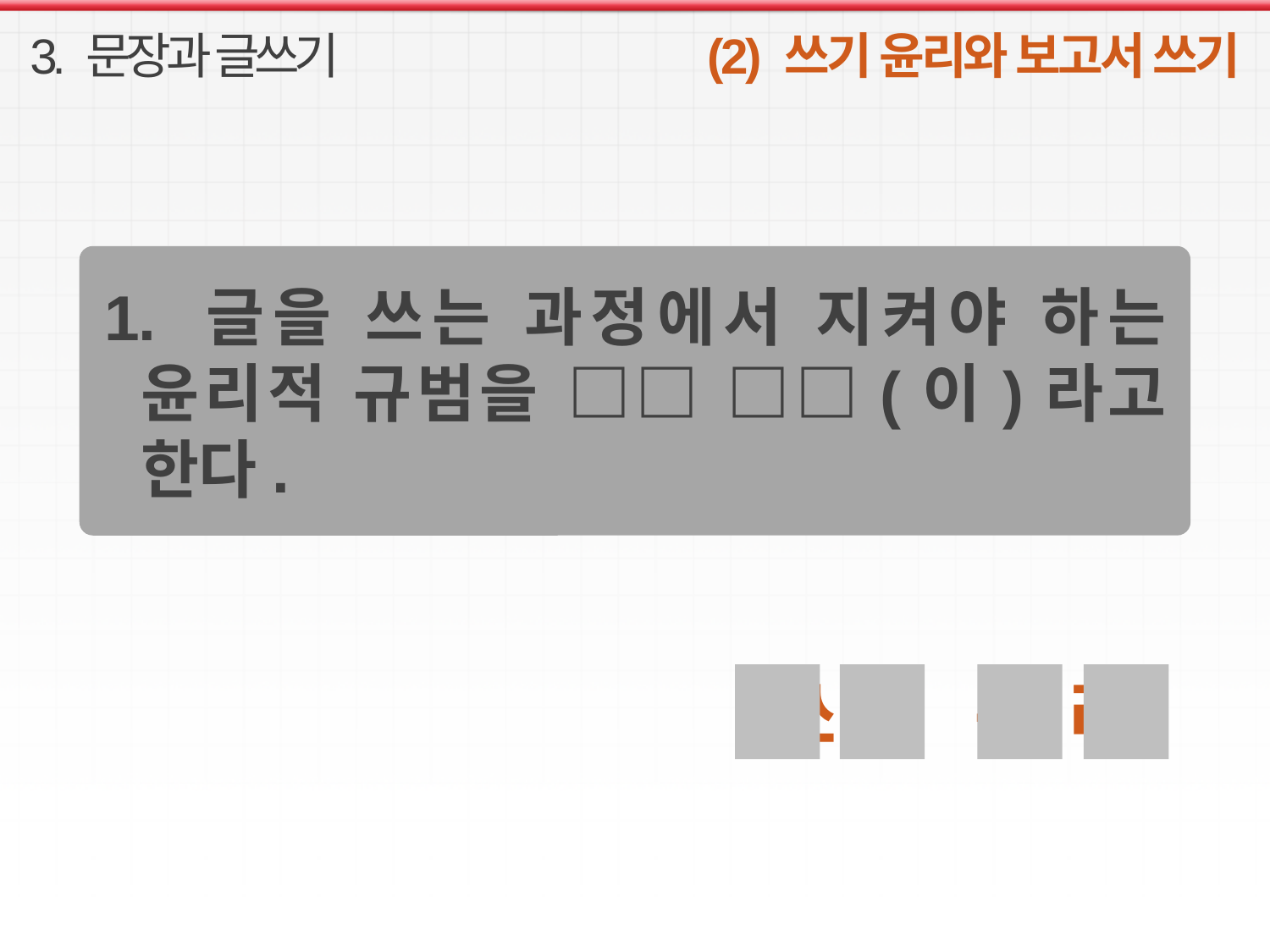

3. 문장과 글쓰기
(2) 쓰기 윤리와 보고서 쓰기

1. 글을 쓰는 과정에서 지켜야 하는 윤리적 규범을 □□ □□(이)라고 한다.

쓰 기  윤 리